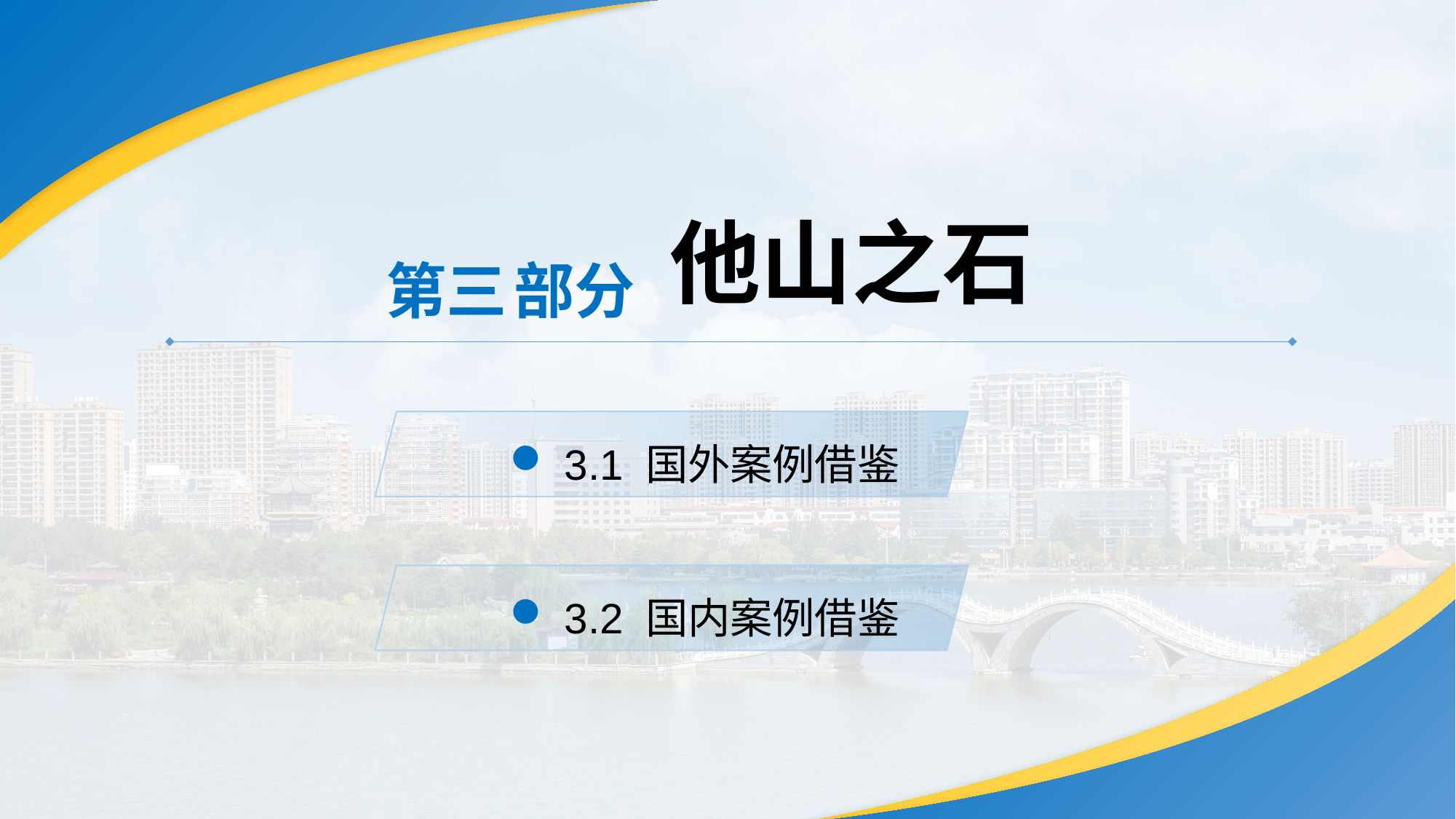

他山之石
第三
部分
3.1 国外案例借鉴

3.2 国内案例借鉴